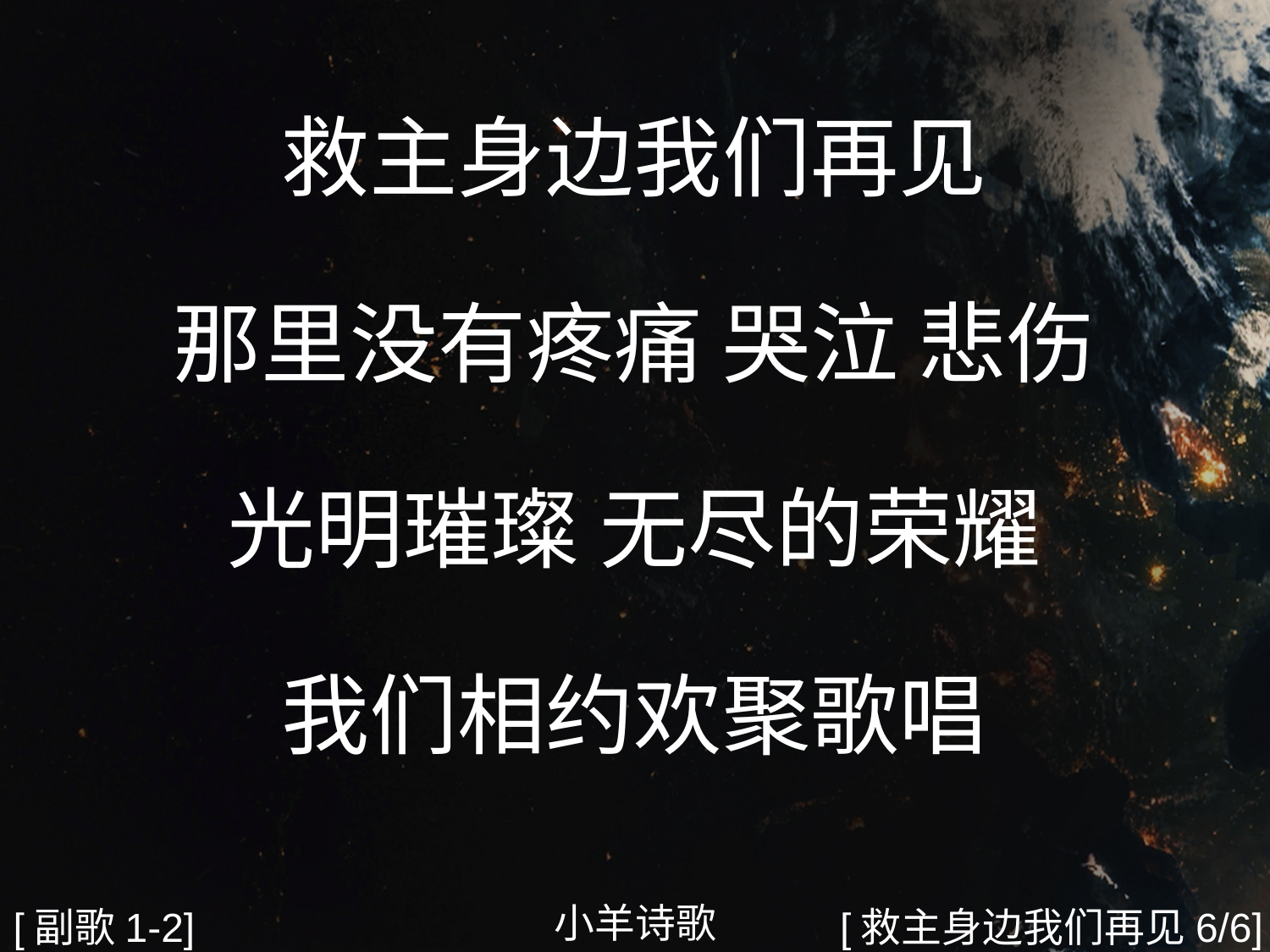

救主身边我们再见

那里没有疼痛 哭泣 悲伤

光明璀璨 无尽的荣耀

我们相约欢聚歌唱
#

小羊诗歌
[副歌1-2]
[救主身边我们再见6/6]